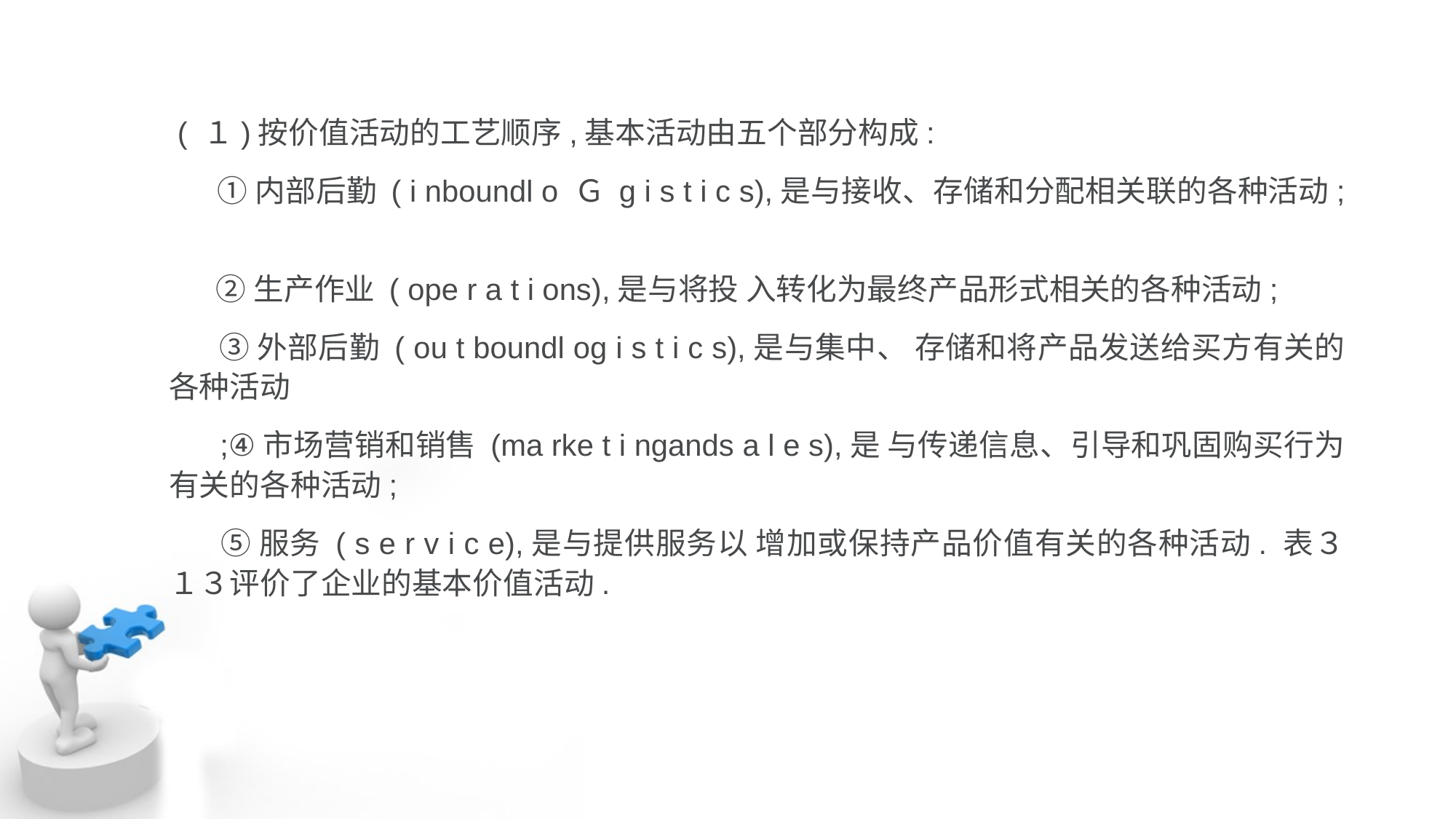

( １)按价值活动的工艺顺序,基本活动由五个部分构成:
       ①内部后勤 ( i nboundl o Ｇ g i s t i c s),是与接收、存储和分配相关联的各种活动;
       ②生产作业 ( ope r a t i ons),是与将投 入转化为最终产品形式相关的各种活动;
       ③外部后勤 ( ou t boundl og i s t i c s),是与集中、 存储和将产品发送给买方有关的各种活动
      ;④市场营销和销售 (ma rke t i ngands a l e s),是 与传递信息、引导和巩固购买行为有关的各种活动;
       ⑤服务 ( s e r v i c e),是与提供服务以 增加或保持产品价值有关的各种活动. 表３ １３评价了企业的基本价值活动.